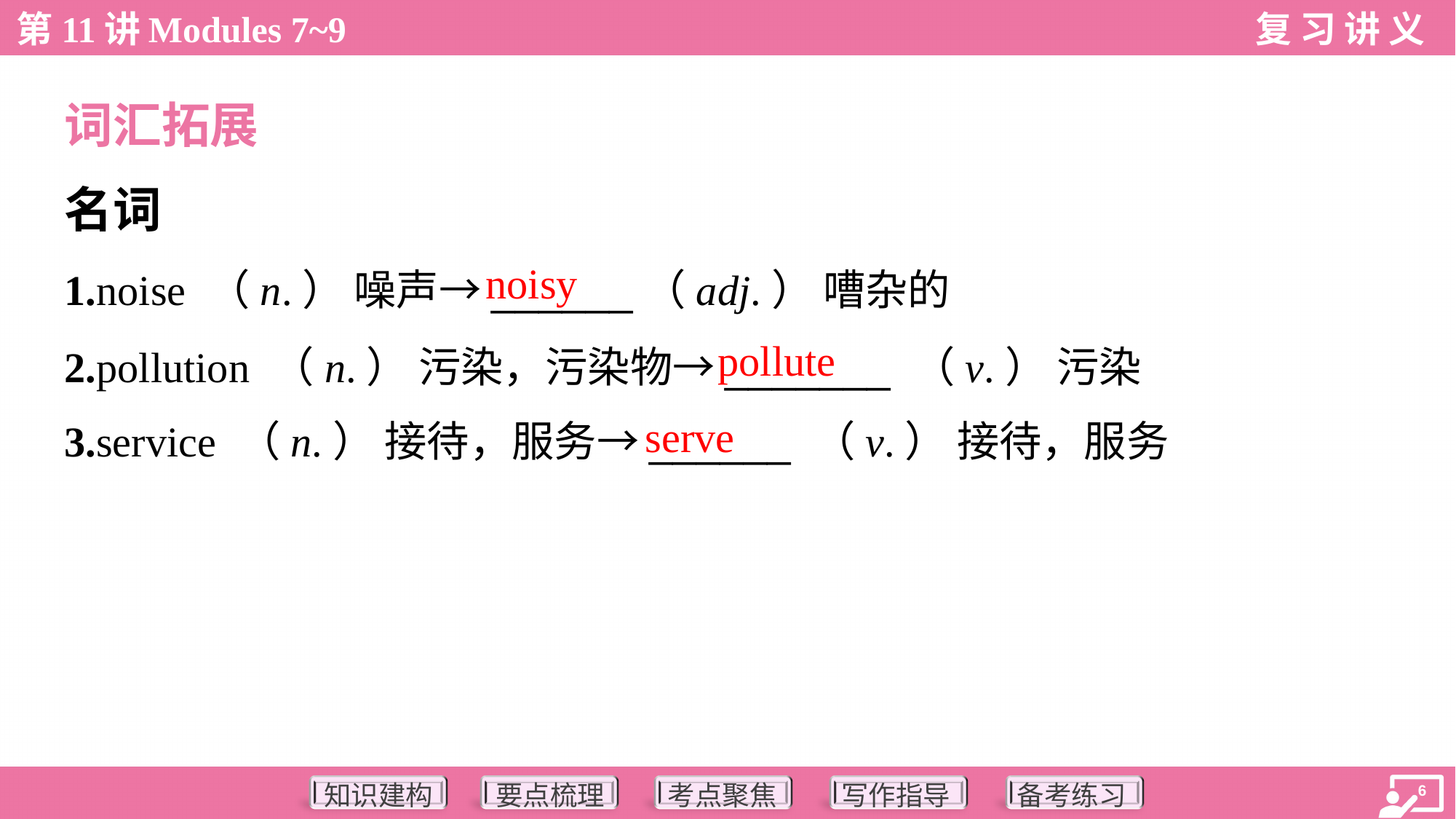

词汇拓展
名词
noisy
1.noise （n.） 噪声→______（adj.） 嘈杂的
2.pollution （n.） 污染，污染物→_______ （v.） 污染
3.service （n.） 接待，服务→______ （v.） 接待，服务
pollute
serve